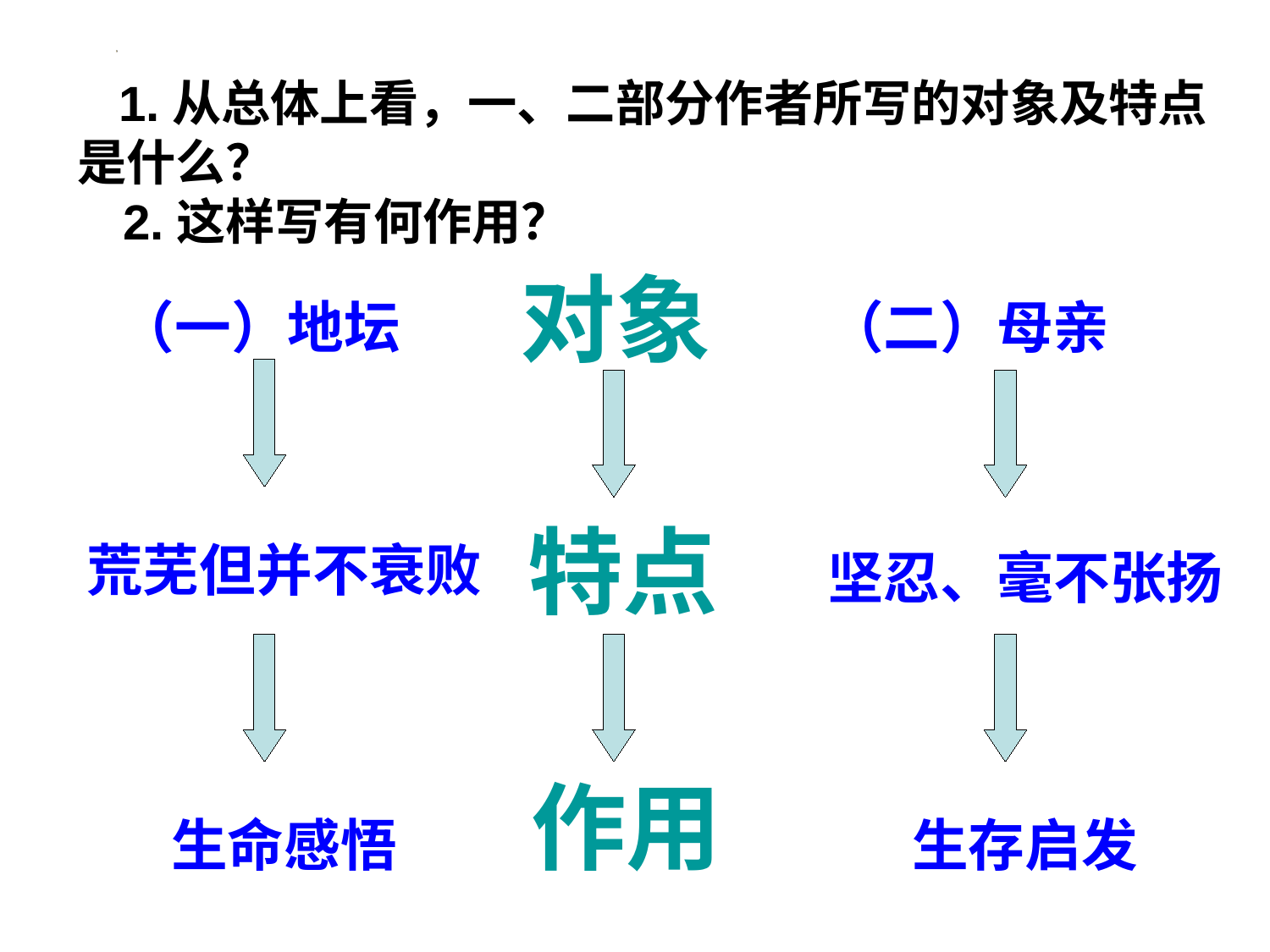

1.从总体上看，一、二部分作者所写的对象及特点是什么？
   2.这样写有何作用？
对象
（一）地坛
（二）母亲

特点
荒芜但并不衰败
坚忍、毫不张扬

作用
生命感悟
生存启发